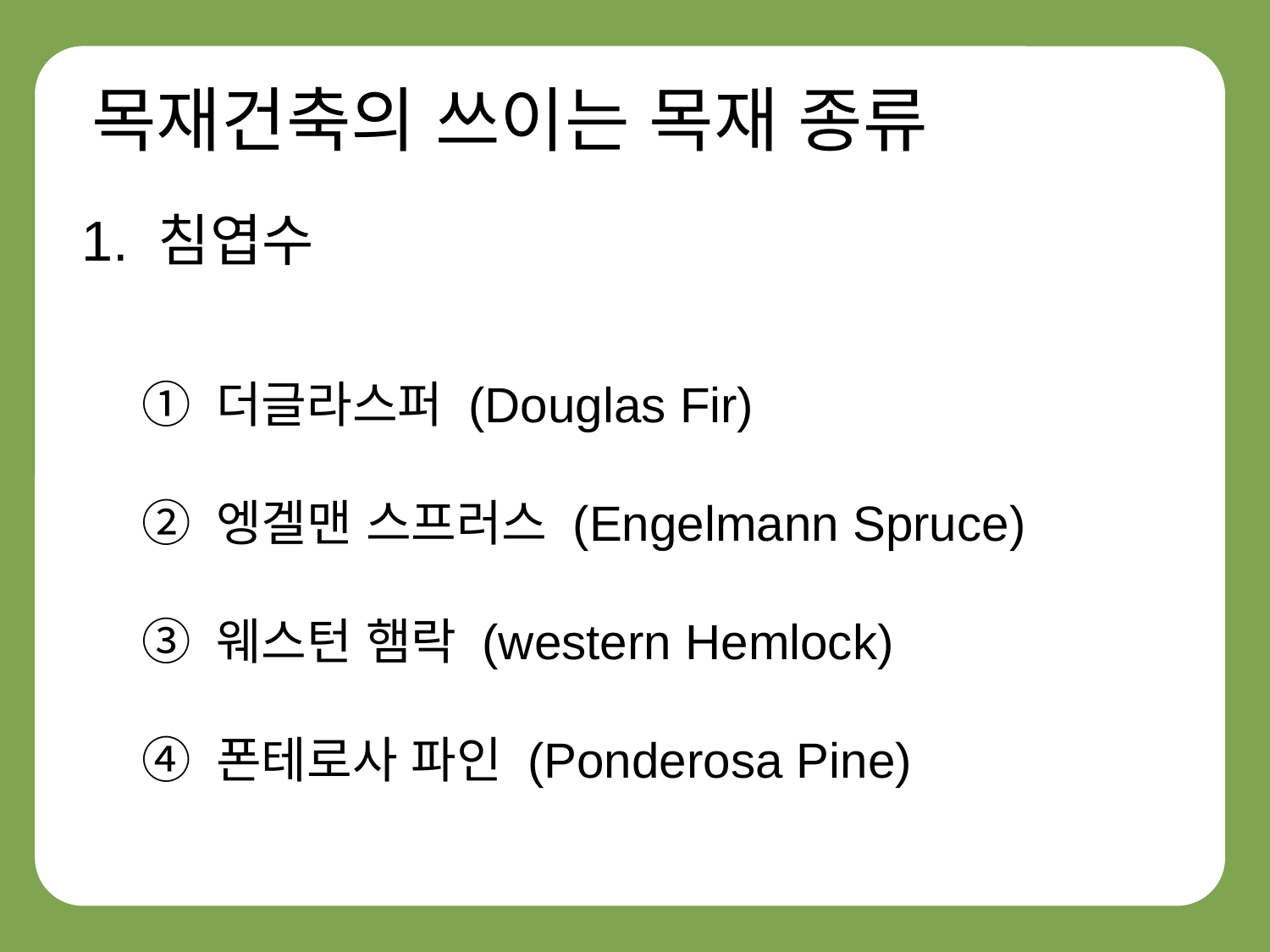

목재건축의 쓰이는 목재 종류
1. 침엽수

① 더글라스퍼 (Douglas Fir)

② 엥겔맨 스프러스 (Engelmann Spruce)

③ 웨스턴 햄락 (western Hemlock)

④ 폰테로사 파인 (Ponderosa Pine)